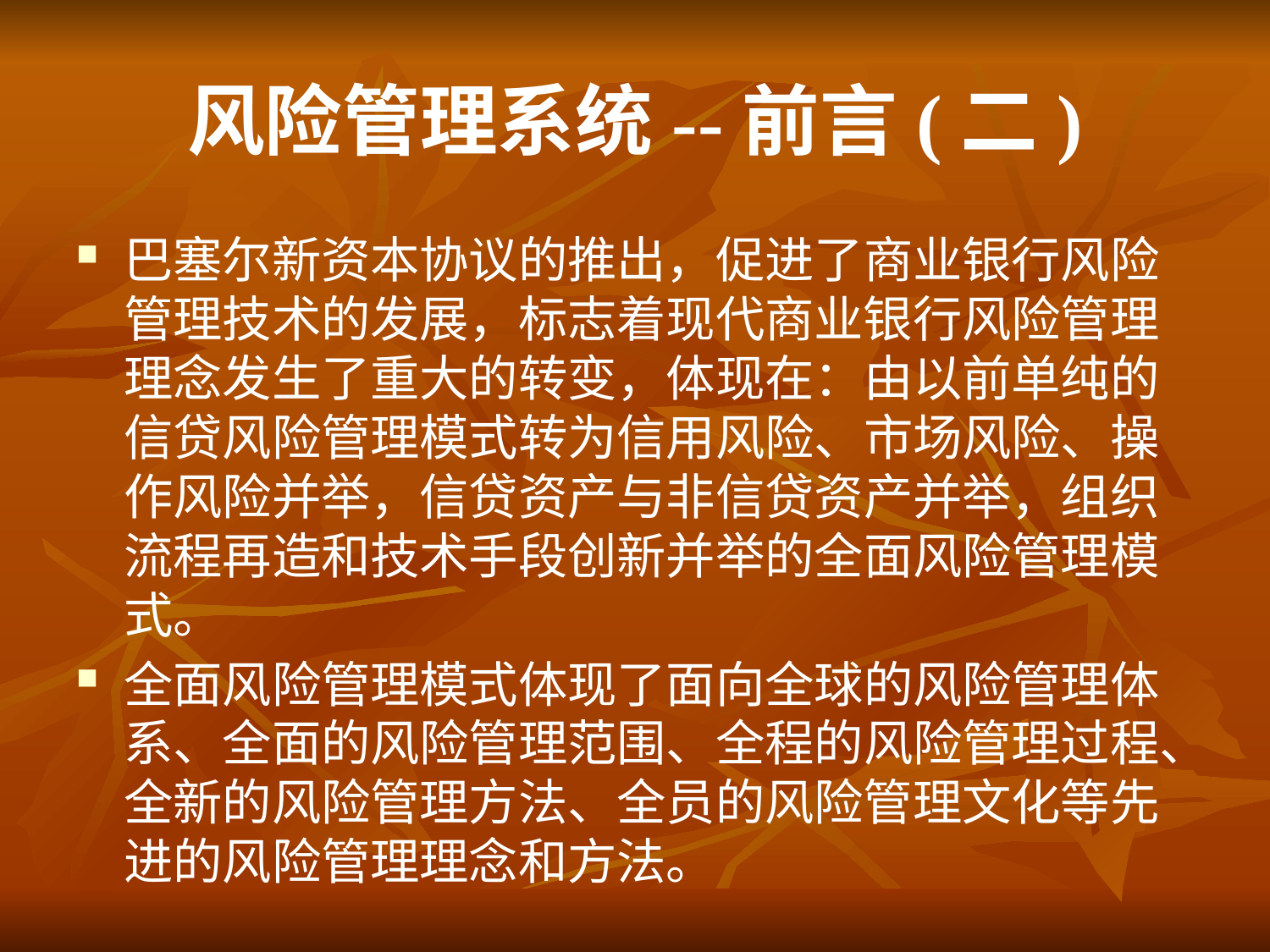

# 风险管理系统--前言(二)
巴塞尔新资本协议的推出，促进了商业银行风险管理技术的发展，标志着现代商业银行风险管理理念发生了重大的转变，体现在：由以前单纯的信贷风险管理模式转为信用风险、市场风险、操作风险并举，信贷资产与非信贷资产并举，组织流程再造和技术手段创新并举的全面风险管理模式。
全面风险管理模式体现了面向全球的风险管理体系、全面的风险管理范围、全程的风险管理过程、全新的风险管理方法、全员的风险管理文化等先进的风险管理理念和方法。